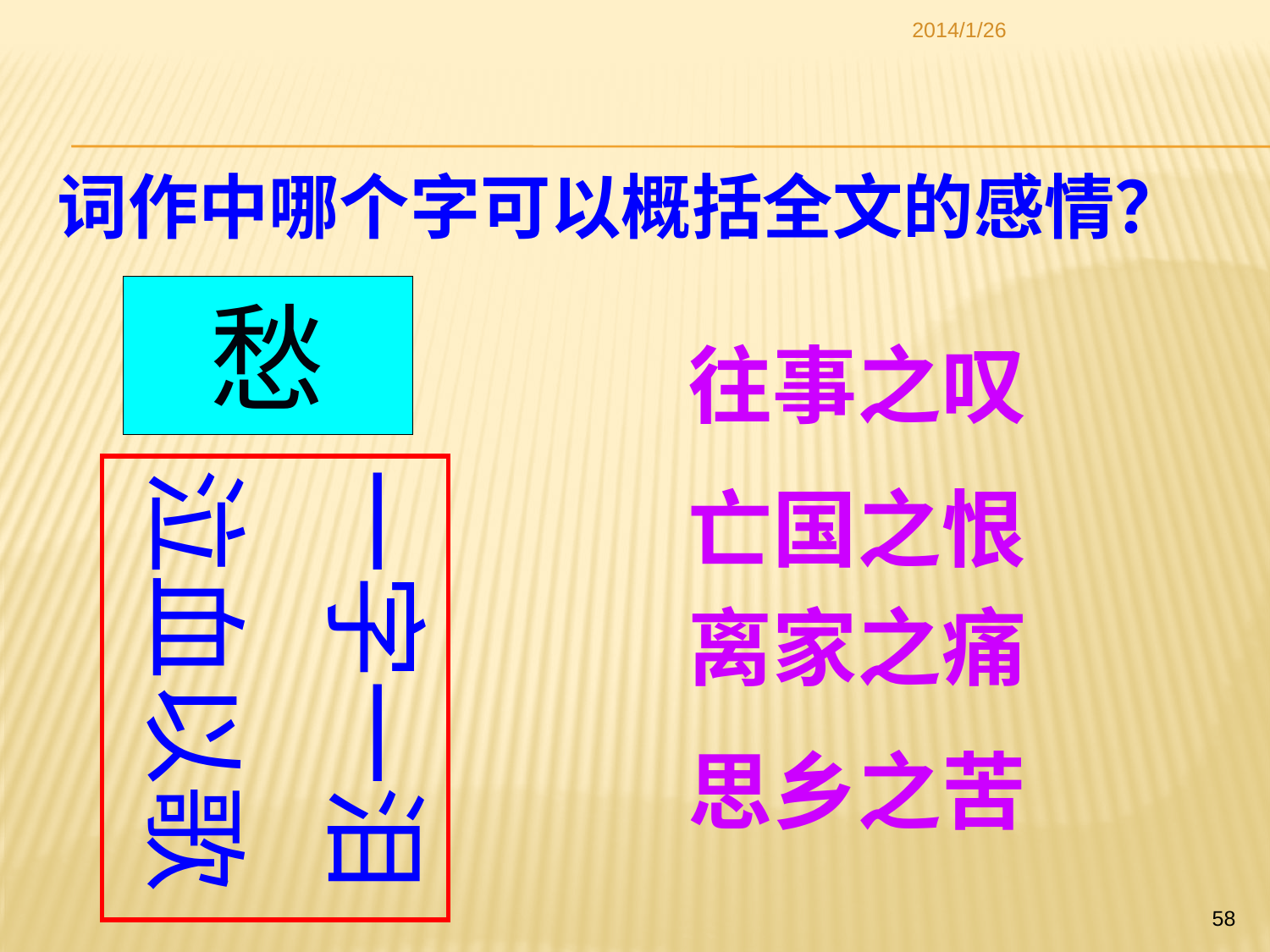

2014/1/26

词作中哪个字可以概括全文的感情？
# 愁
往事之叹
亡国之恨
离家之痛
思乡之苦
一字一泪
泣血以歌
58